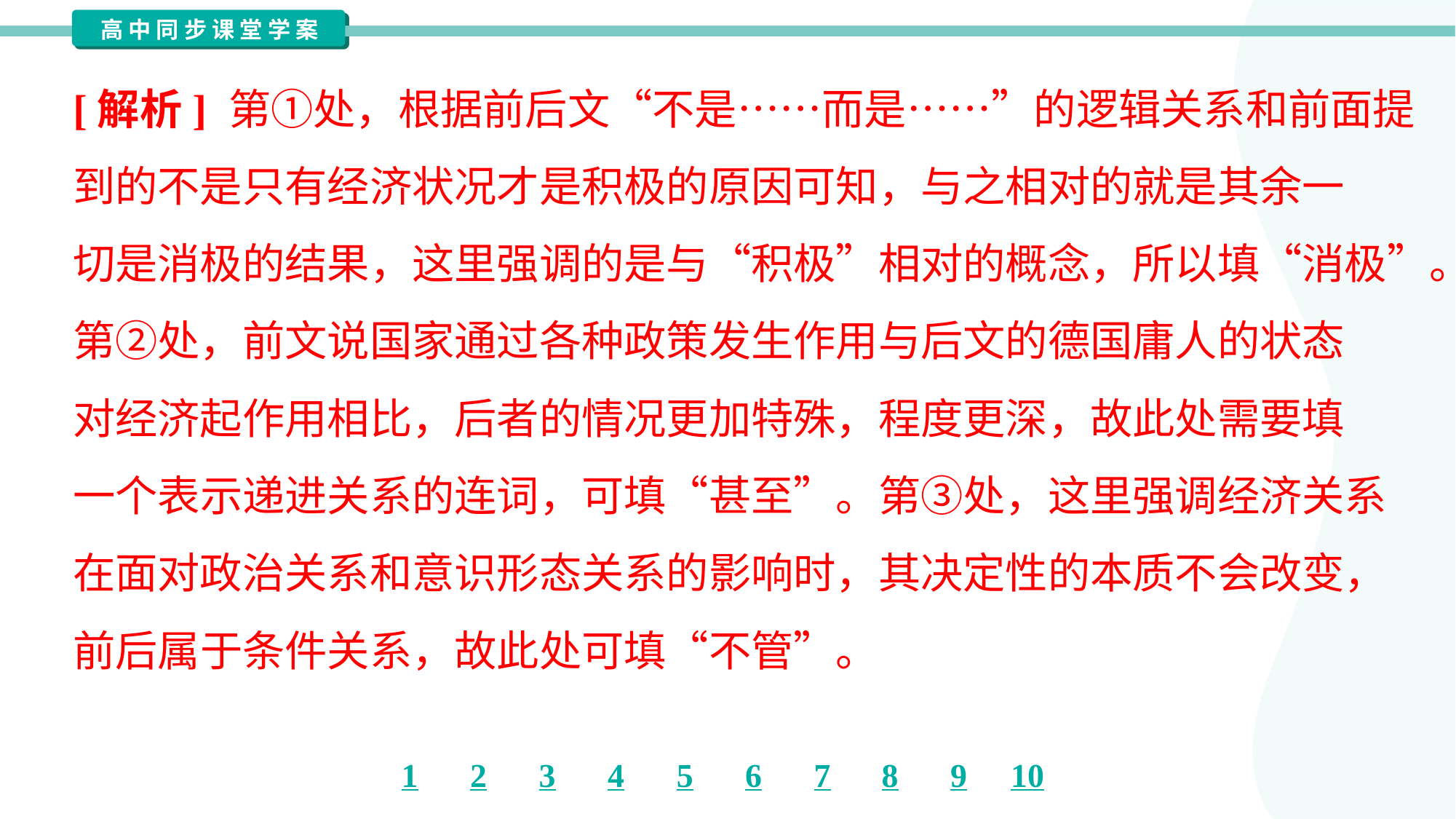

[解析] 第①处，根据前后文“不是……而是……”的逻辑关系和前面提
到的不是只有经济状况才是积极的原因可知，与之相对的就是其余一
切是消极的结果，这里强调的是与“积极”相对的概念，所以填“消极”。
第②处，前文说国家通过各种政策发生作用与后文的德国庸人的状态
对经济起作用相比，后者的情况更加特殊，程度更深，故此处需要填
一个表示递进关系的连词，可填“甚至”。第③处，这里强调经济关系
在面对政治关系和意识形态关系的影响时，其决定性的本质不会改变，
前后属于条件关系，故此处可填“不管”。